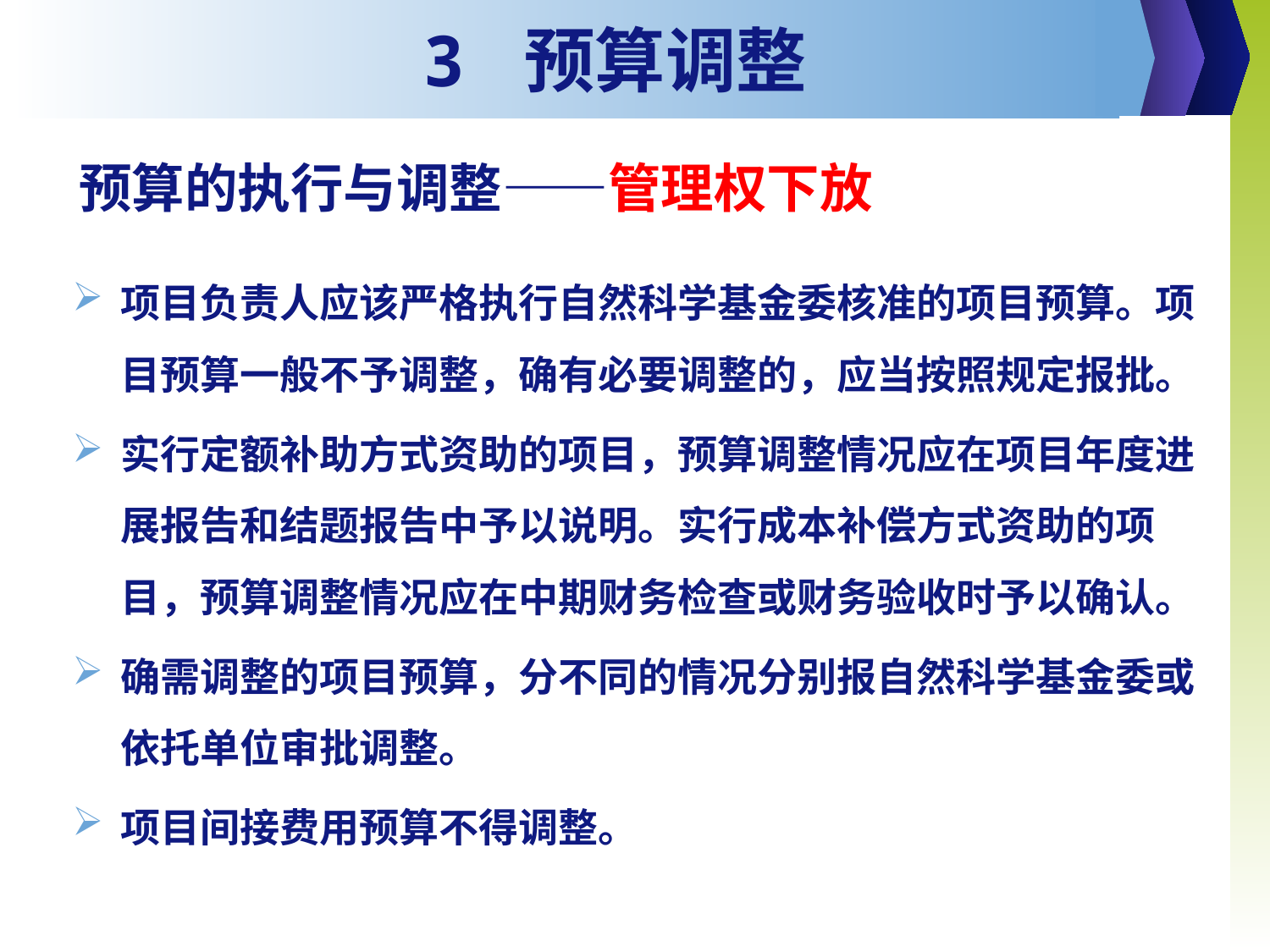

# 3 预算调整
  预算的执行与调整——管理权下放

项目负责人应该严格执行自然科学基金委核准的项目预算。项目预算一般不予调整，确有必要调整的，应当按照规定报批。
实行定额补助方式资助的项目，预算调整情况应在项目年度进展报告和结题报告中予以说明。实行成本补偿方式资助的项目，预算调整情况应在中期财务检查或财务验收时予以确认。
确需调整的项目预算，分不同的情况分别报自然科学基金委或依托单位审批调整。
项目间接费用预算不得调整。